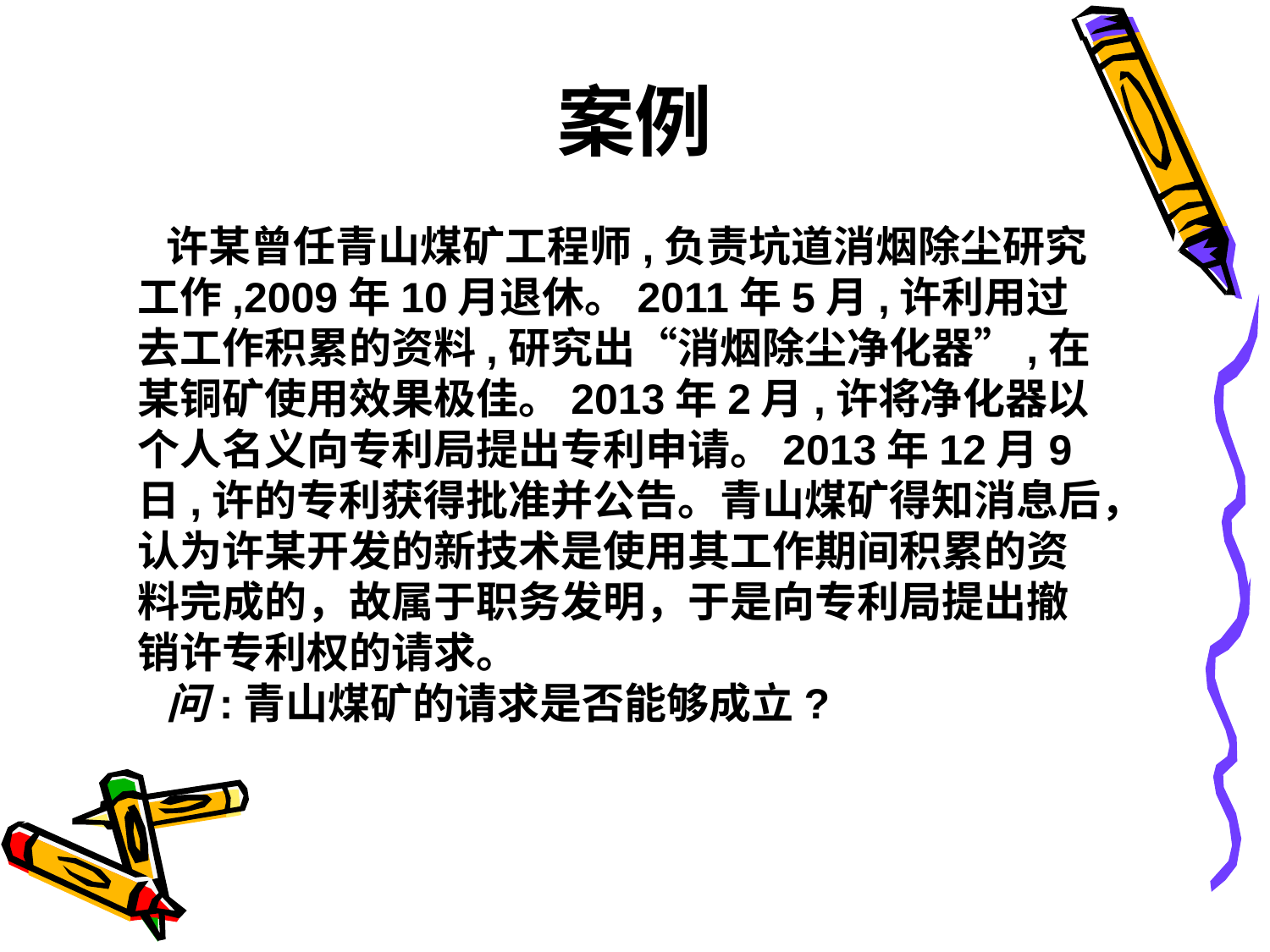

案例
  许某曾任青山煤矿工程师,负责坑道消烟除尘研究工作,2009年10月退休。2011年5月,许利用过去工作积累的资料,研究出“消烟除尘净化器”,在某铜矿使用效果极佳。2013年2月,许将净化器以个人名义向专利局提出专利申请。2013年12月9日,许的专利获得批准并公告。青山煤矿得知消息后，认为许某开发的新技术是使用其工作期间积累的资料完成的，故属于职务发明，于是向专利局提出撤销许专利权的请求。
  问:青山煤矿的请求是否能够成立?